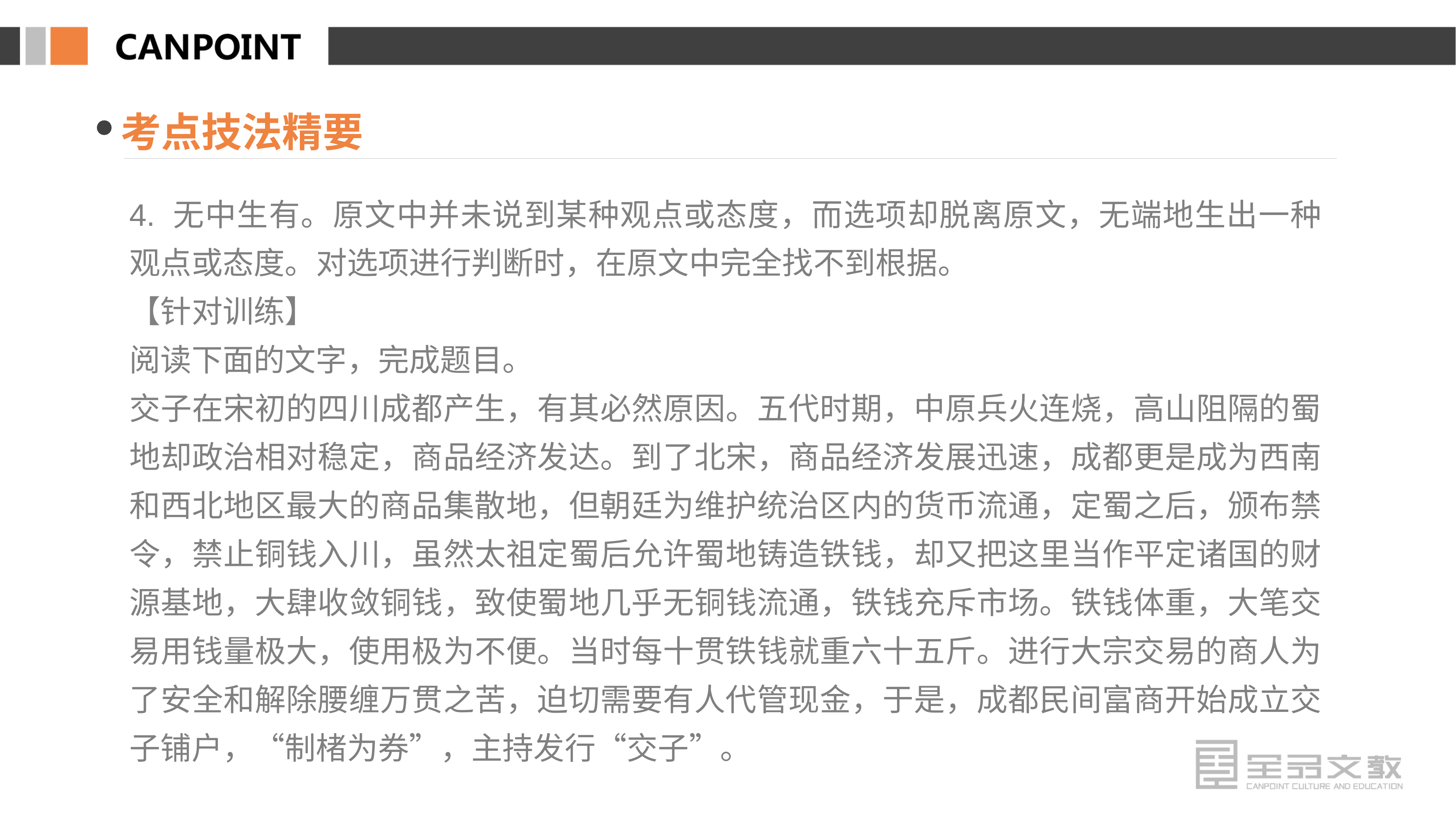

考点技法精要

4. 无中生有。原文中并未说到某种观点或态度，而选项却脱离原文，无端地生出一种观点或态度。对选项进行判断时，在原文中完全找不到根据。
【针对训练】
阅读下面的文字，完成题目。
交子在宋初的四川成都产生，有其必然原因。五代时期，中原兵火连烧，高山阻隔的蜀地却政治相对稳定，商品经济发达。到了北宋，商品经济发展迅速，成都更是成为西南和西北地区最大的商品集散地，但朝廷为维护统治区内的货币流通，定蜀之后，颁布禁令，禁止铜钱入川，虽然太祖定蜀后允许蜀地铸造铁钱，却又把这里当作平定诸国的财源基地，大肆收敛铜钱，致使蜀地几乎无铜钱流通，铁钱充斥市场。铁钱体重，大笔交易用钱量极大，使用极为不便。当时每十贯铁钱就重六十五斤。进行大宗交易的商人为了安全和解除腰缠万贯之苦，迫切需要有人代管现金，于是，成都民间富商开始成立交子铺户，“制楮为券”，主持发行“交子”。